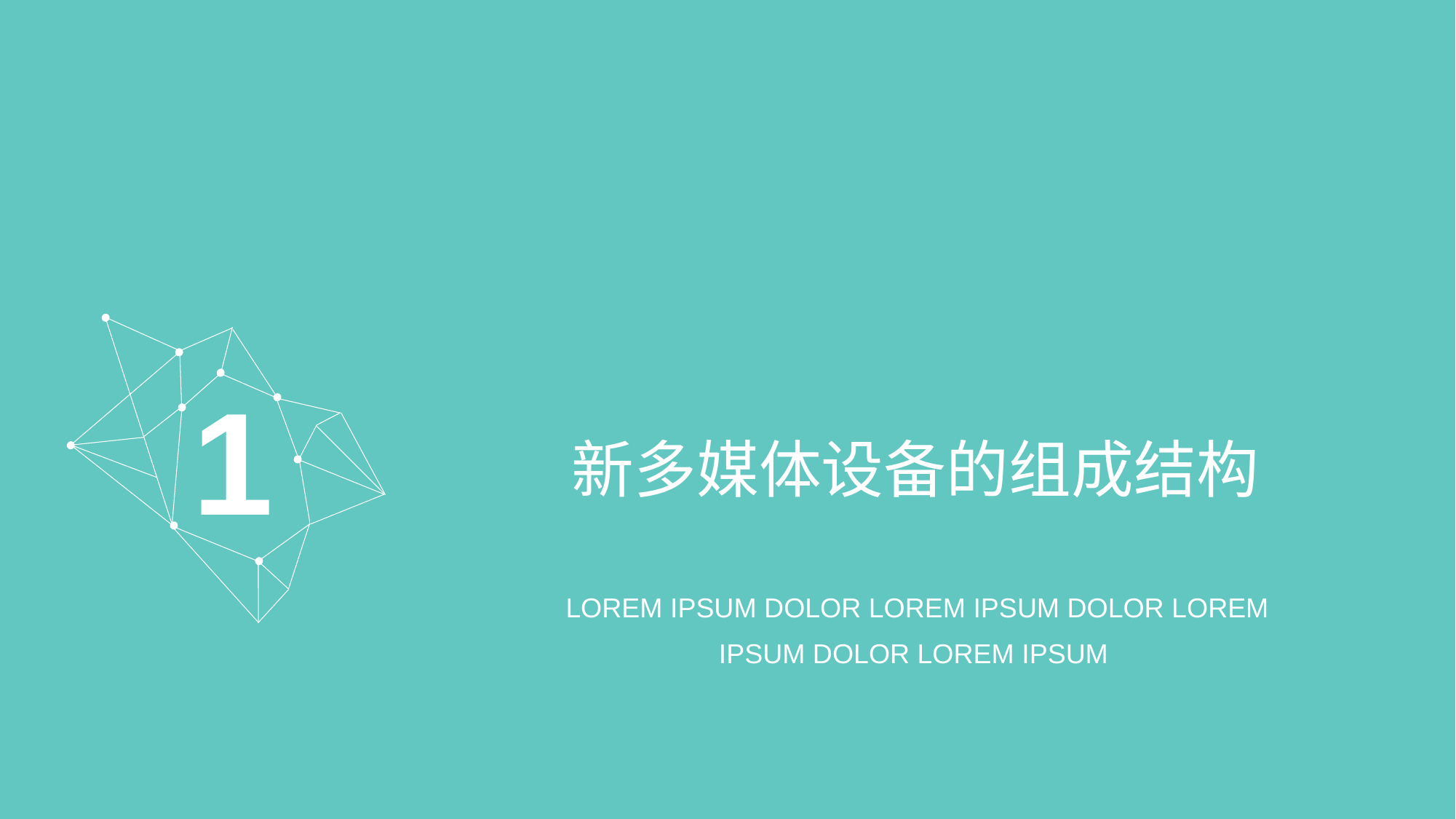

# 新多媒体设备的组成结构
1
LOREM IPSUM DOLOR LOREM IPSUM DOLOR LOREM IPSUM DOLOR LOREM IPSUM